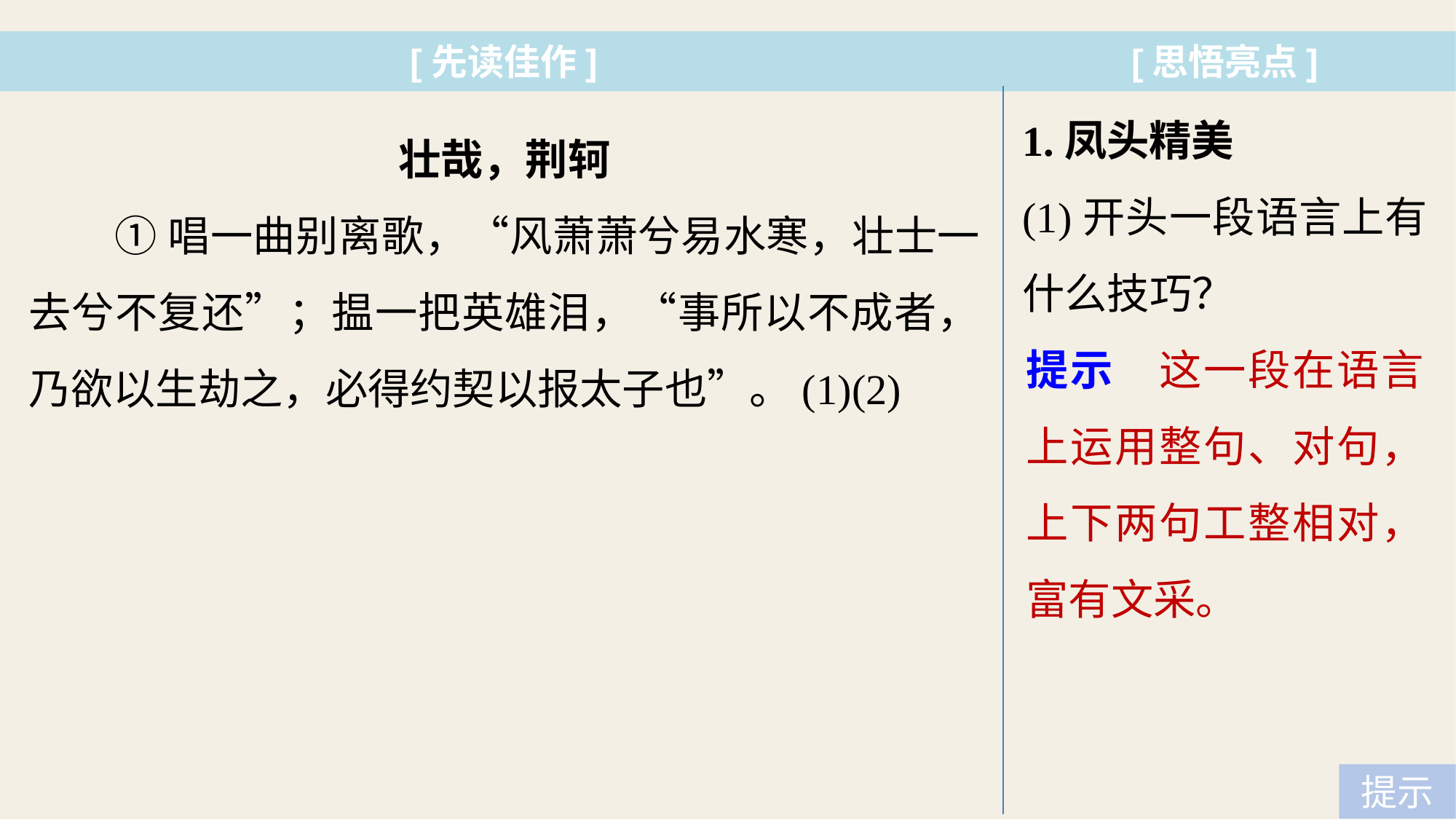

[先读佳作]
[思悟亮点]
1.凤头精美
(1)开头一段语言上有什么技巧？
壮哉，荆轲
①唱一曲别离歌，“风萧萧兮易水寒，壮士一去兮不复还”；揾一把英雄泪，“事所以不成者，乃欲以生劫之，必得约契以报太子也”。(1)(2)
提示　这一段在语言上运用整句、对句，上下两句工整相对，富有文采。
提示